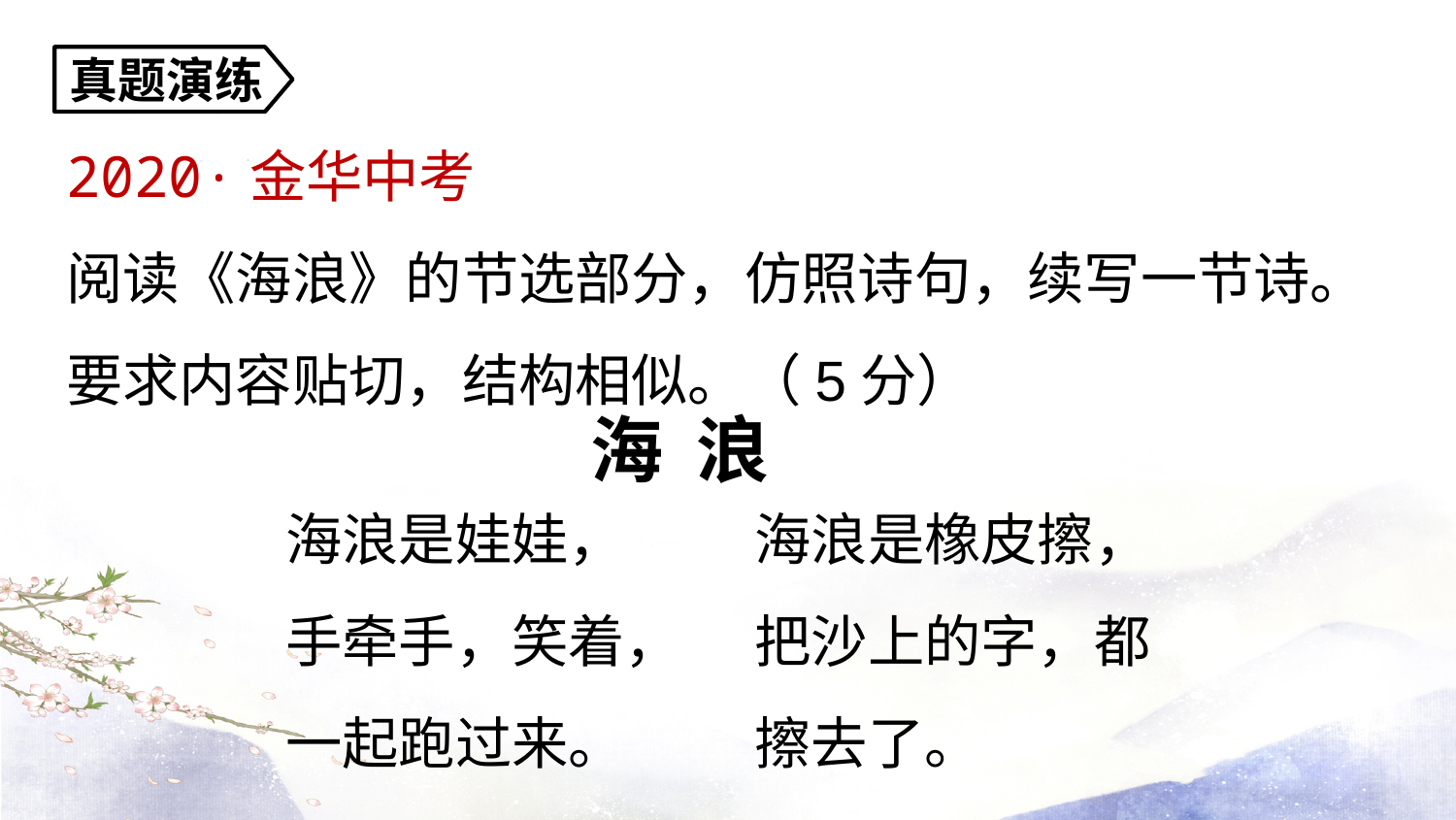

真题演练
2020·金华中考
阅读《海浪》的节选部分，仿照诗句，续写一节诗。要求内容贴切，结构相似。（5分）
海  浪
海浪是娃娃，手牵手，笑着，
一起跑过来。
海浪是橡皮擦，
把沙上的字，都擦去了。